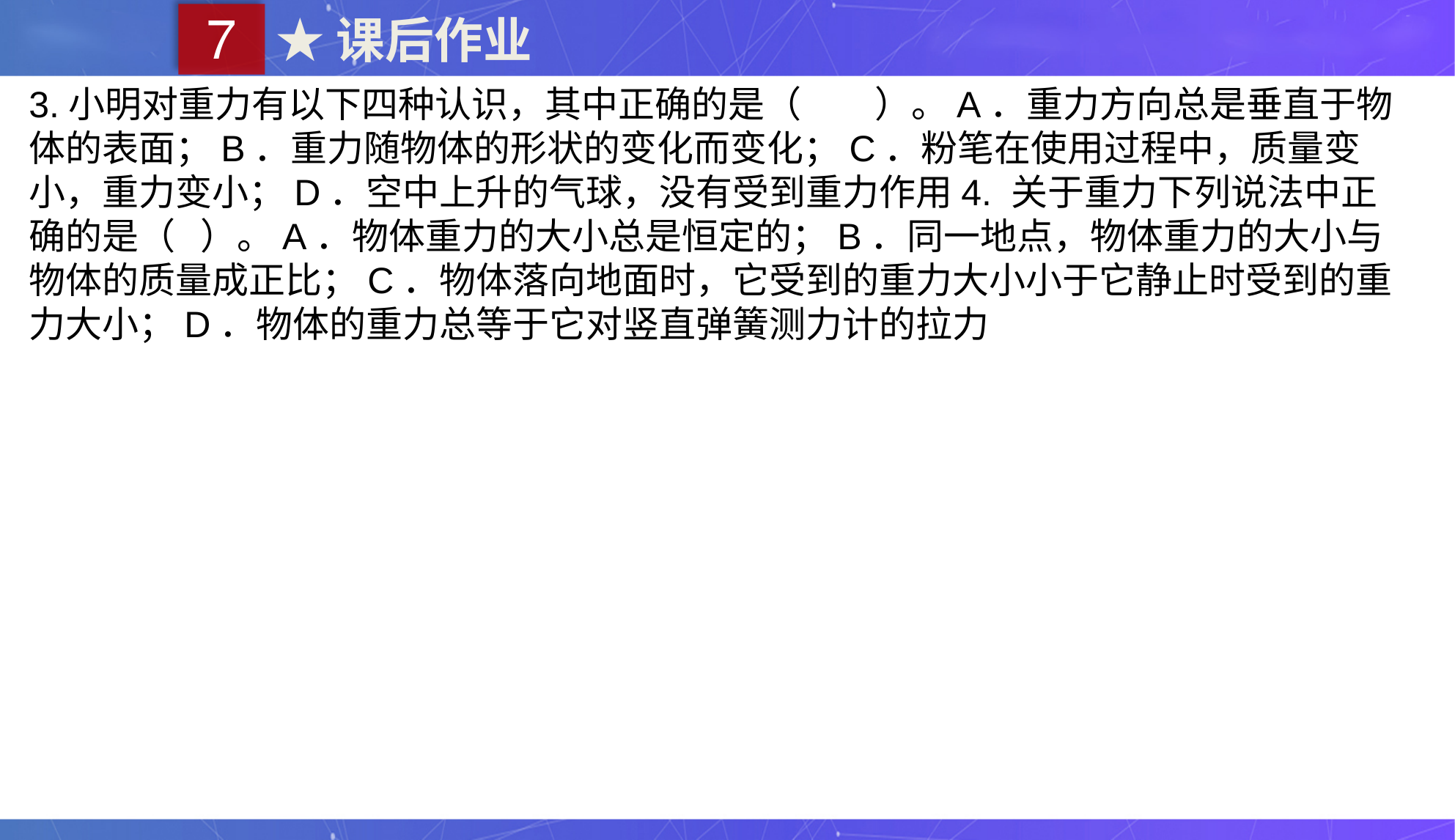

7
★课后作业
3.小明对重力有以下四种认识，其中正确的是（　　）。A．重力方向总是垂直于物体的表面；B．重力随物体的形状的变化而变化；C．粉笔在使用过程中，质量变小，重力变小；D．空中上升的气球，没有受到重力作用4. 关于重力下列说法中正确的是（   ）。A．物体重力的大小总是恒定的；B．同一地点，物体重力的大小与物体的质量成正比；C．物体落向地面时，它受到的重力大小小于它静止时受到的重力大小；D．物体的重力总等于它对竖直弹簧测力计的拉力